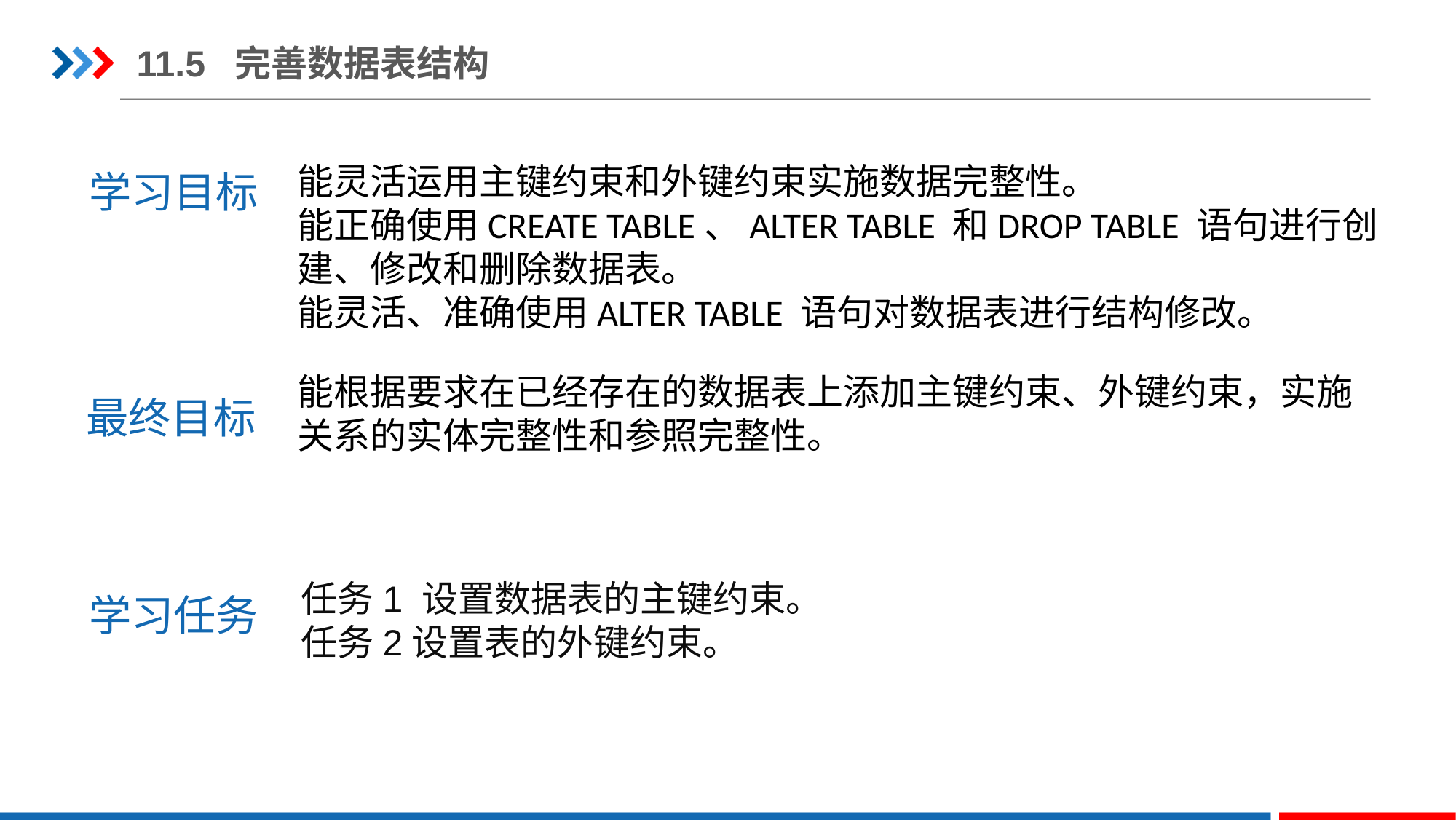

11.5  完善数据表结构
学习目标
能灵活运用主键约束和外键约束实施数据完整性。
能正确使用CREATE TABLE、ALTER TABLE 和DROP TABLE 语句进行创建、修改和删除数据表。
能灵活、准确使用ALTER TABLE 语句对数据表进行结构修改。
最终目标
能根据要求在已经存在的数据表上添加主键约束、外键约束，实施关系的实体完整性和参照完整性。
学习任务
任务1 设置数据表的主键约束。
任务2设置表的外键约束。